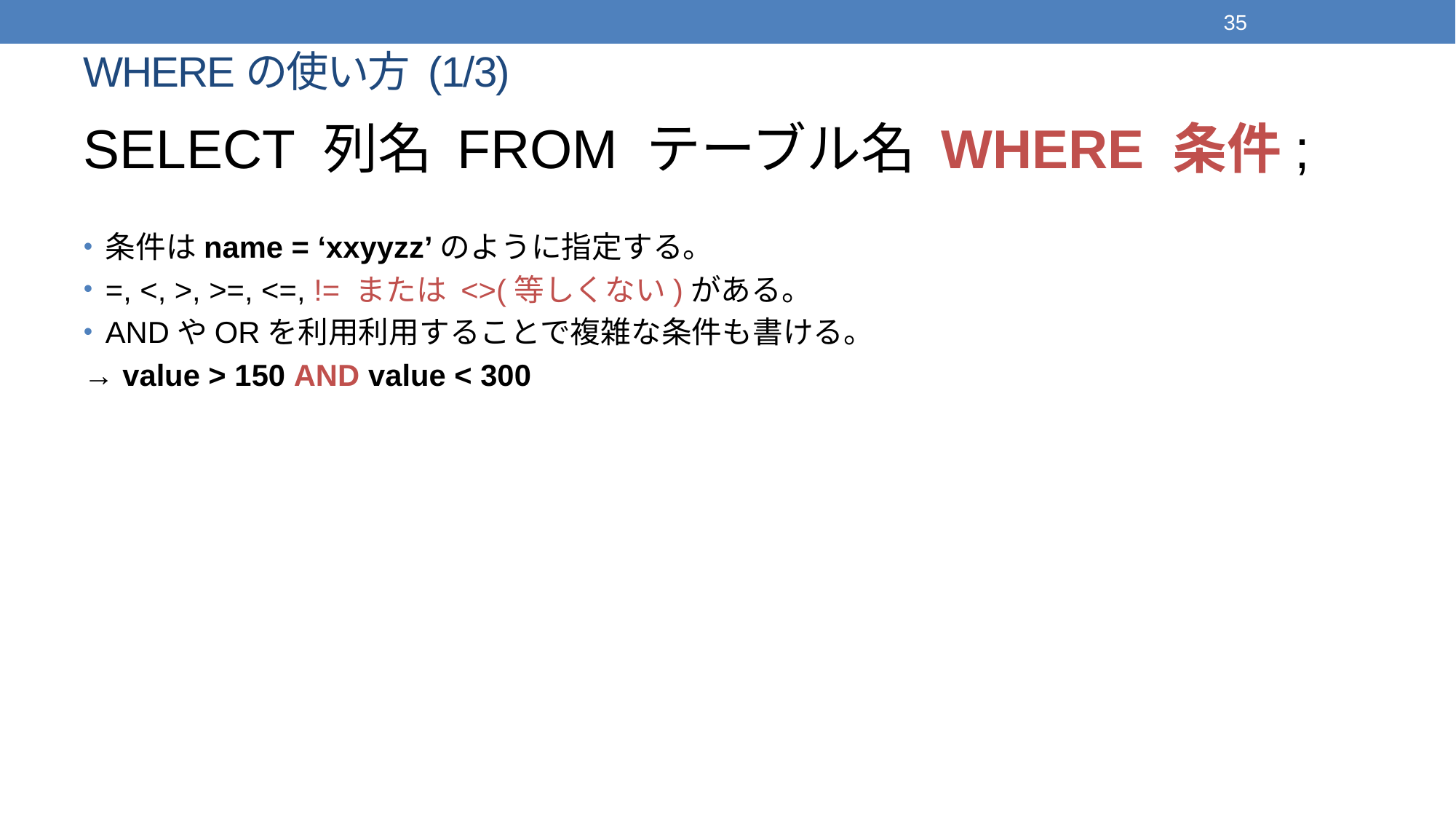

35
# WHEREの使い方 (1/3)
SELECT 列名 FROM テーブル名 WHERE 条件;

条件はname = ‘xxyyzz’のように指定する。
=, <, >, >=, <=, != または <>(等しくない)がある。
ANDやORを利用利用することで複雑な条件も書ける。
→ value > 150 AND value < 300